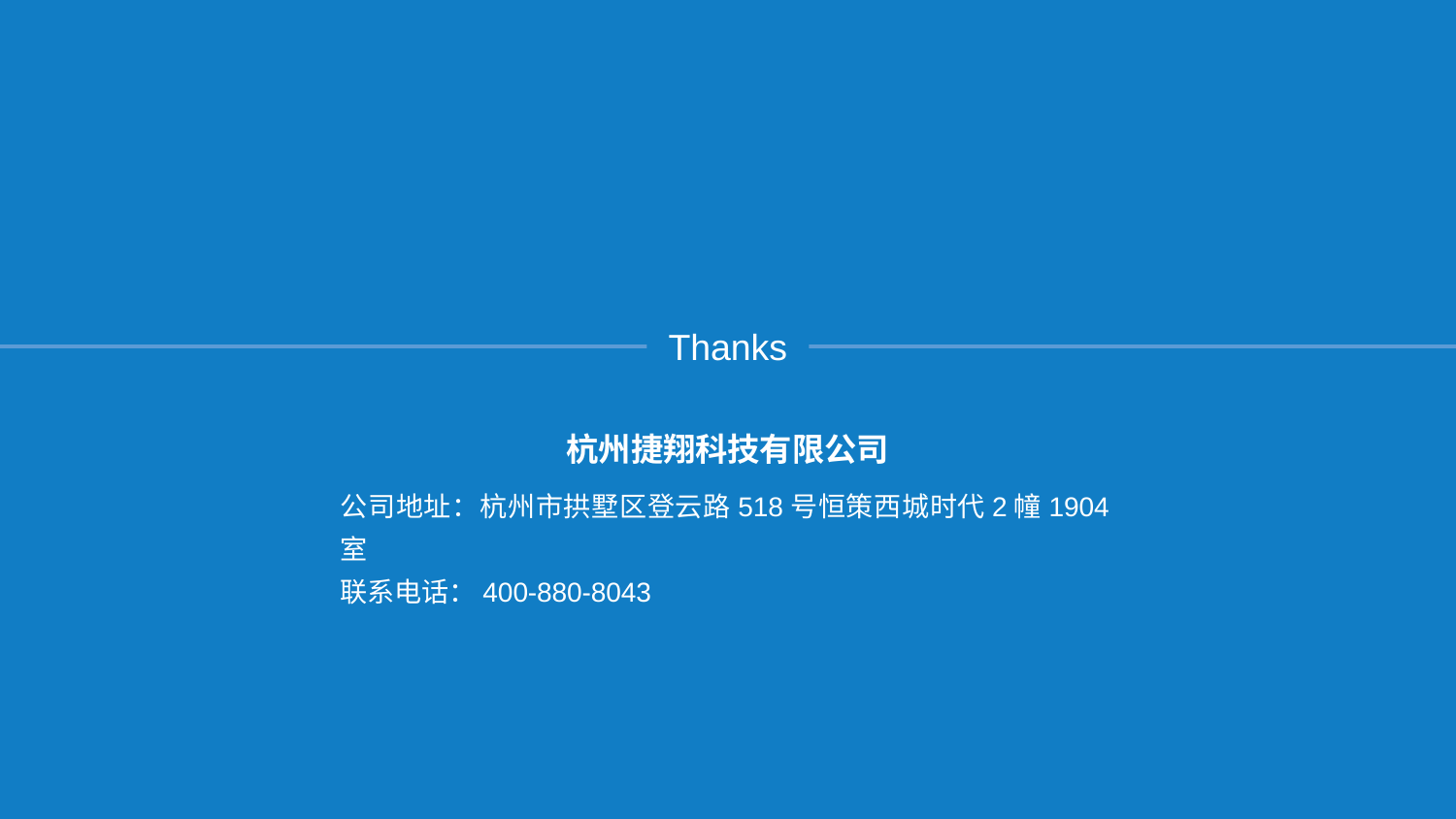

Thanks
杭州捷翔科技有限公司
公司地址：杭州市拱墅区登云路518号恒策西城时代2幢1904室
联系电话：400-880-8043